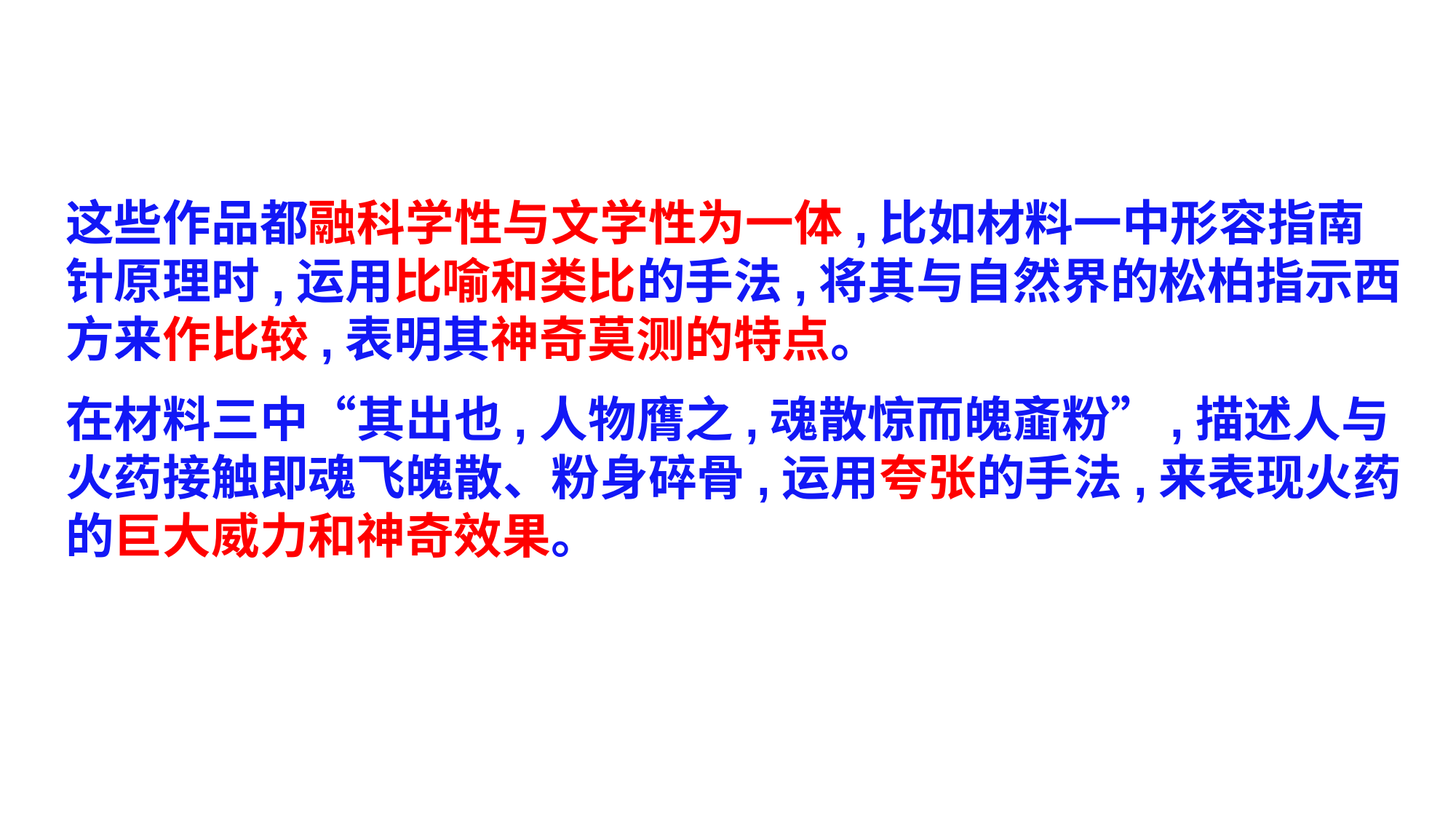

这些作品都融科学性与文学性为一体,比如材料一中形容指南针原理时,运用比喻和类比的手法,将其与自然界的松柏指示西方来作比较,表明其神奇莫测的特点。
在材料三中“其出也,人物膺之,魂散惊而魄齑粉”,描述人与火药接触即魂飞魄散、粉身碎骨,运用夸张的手法,来表现火药的巨大威力和神奇效果。